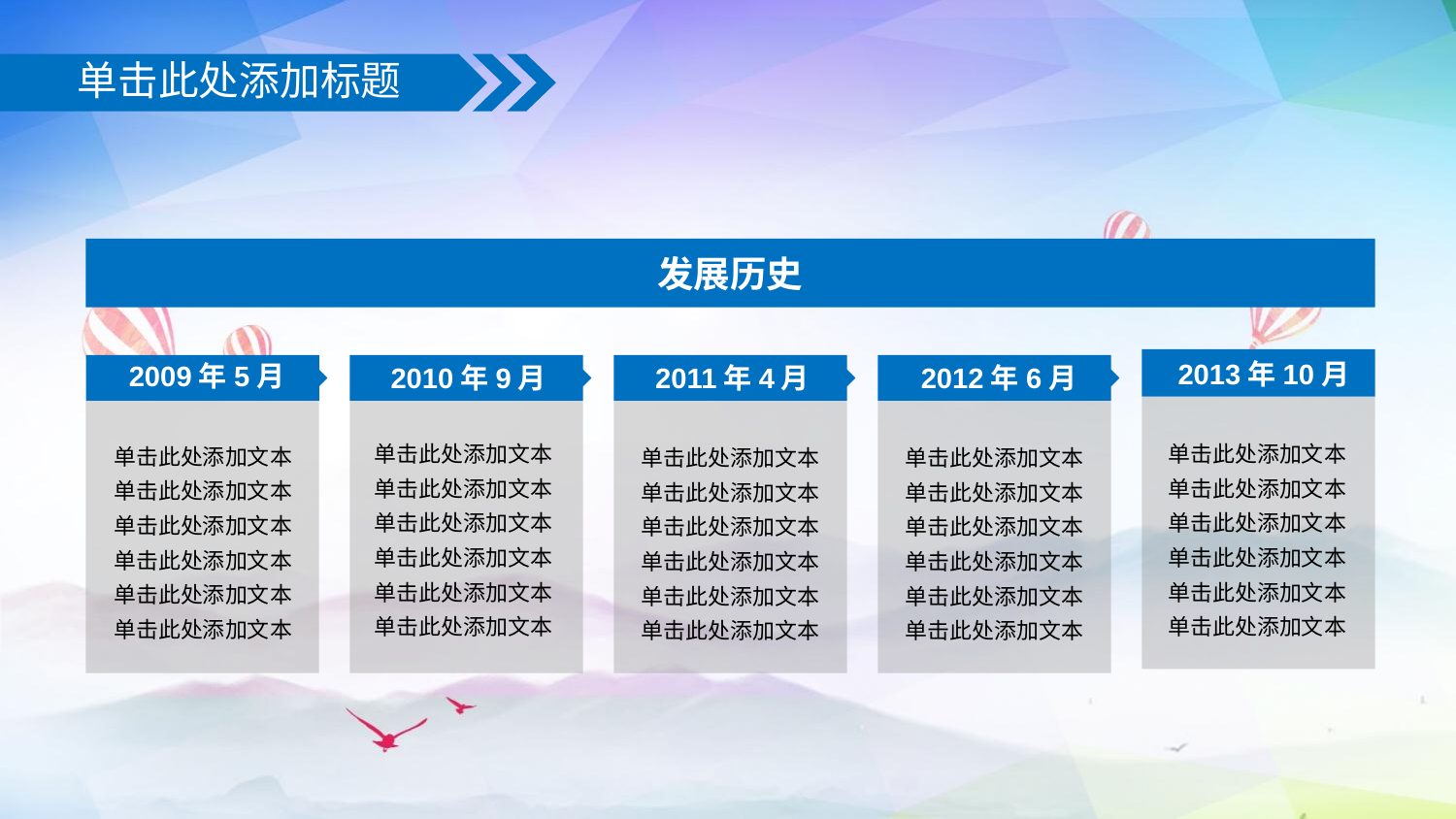

单击此处添加标题

发展历史

2009年5月
单击此处添加文本
单击此处添加文本
单击此处添加文本
单击此处添加文本
单击此处添加文本
单击此处添加文本

2011年4月
单击此处添加文本
单击此处添加文本
单击此处添加文本
单击此处添加文本
单击此处添加文本
单击此处添加文本

2010年9月
单击此处添加文本
单击此处添加文本
单击此处添加文本
单击此处添加文本
单击此处添加文本
单击此处添加文本

2012年6月
单击此处添加文本
单击此处添加文本
单击此处添加文本
单击此处添加文本
单击此处添加文本
单击此处添加文本

2013年10月
单击此处添加文本
单击此处添加文本
单击此处添加文本
单击此处添加文本
单击此处添加文本
单击此处添加文本
延时符